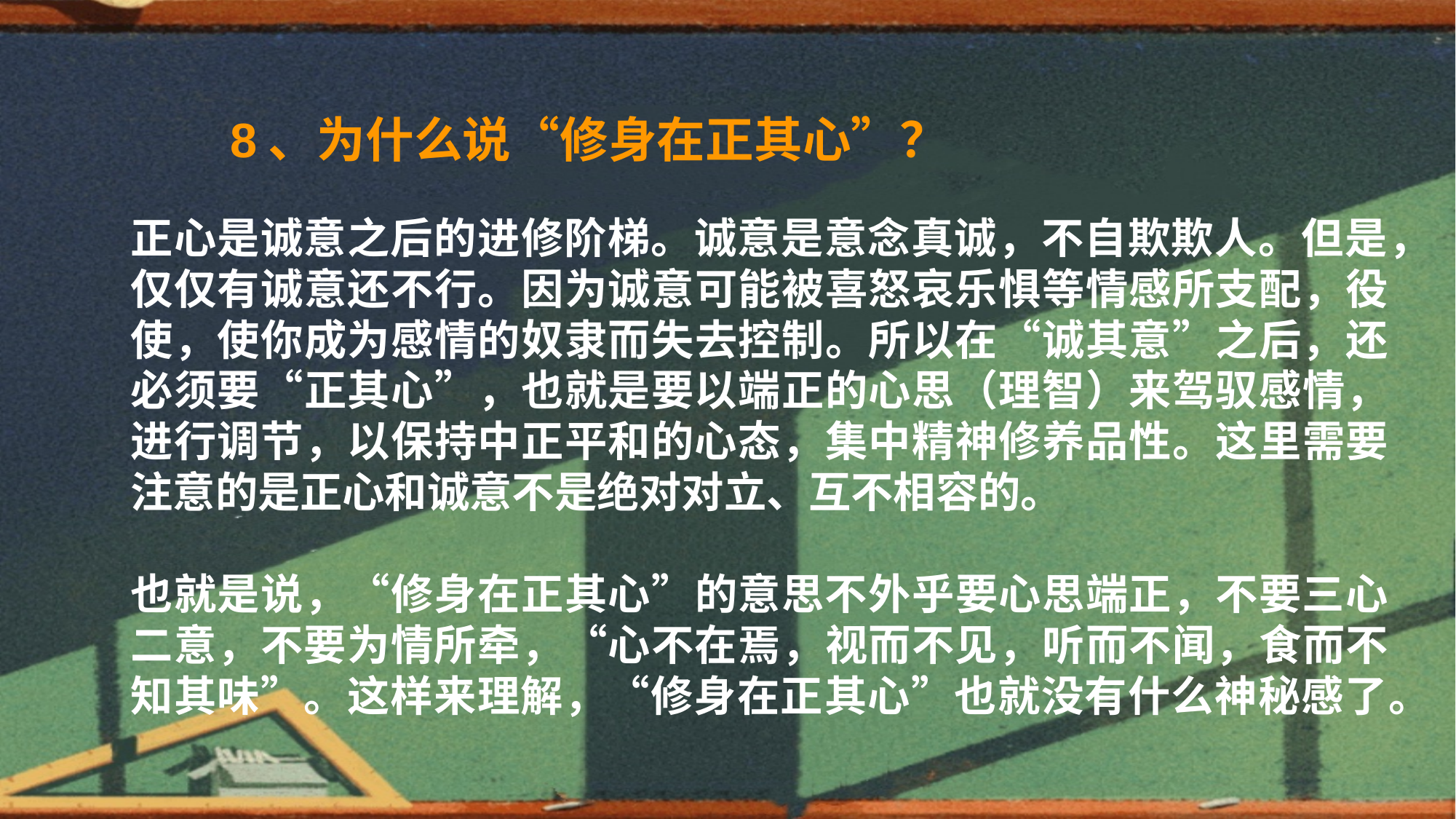

8、为什么说“修身在正其心”？
正心是诚意之后的进修阶梯。诚意是意念真诚，不自欺欺人。但是，仅仅有诚意还不行。因为诚意可能被喜怒哀乐惧等情感所支配，役使，使你成为感情的奴隶而失去控制。所以在“诚其意”之后，还必须要“正其心”，也就是要以端正的心思（理智）来驾驭感情，进行调节，以保持中正平和的心态，集中精神修养品性。这里需要注意的是正心和诚意不是绝对对立、互不相容的。

也就是说，“修身在正其心”的意思不外乎要心思端正，不要三心二意，不要为情所牵，“心不在焉，视而不见，听而不闻，食而不知其味”。这样来理解，“修身在正其心”也就没有什么神秘感了。